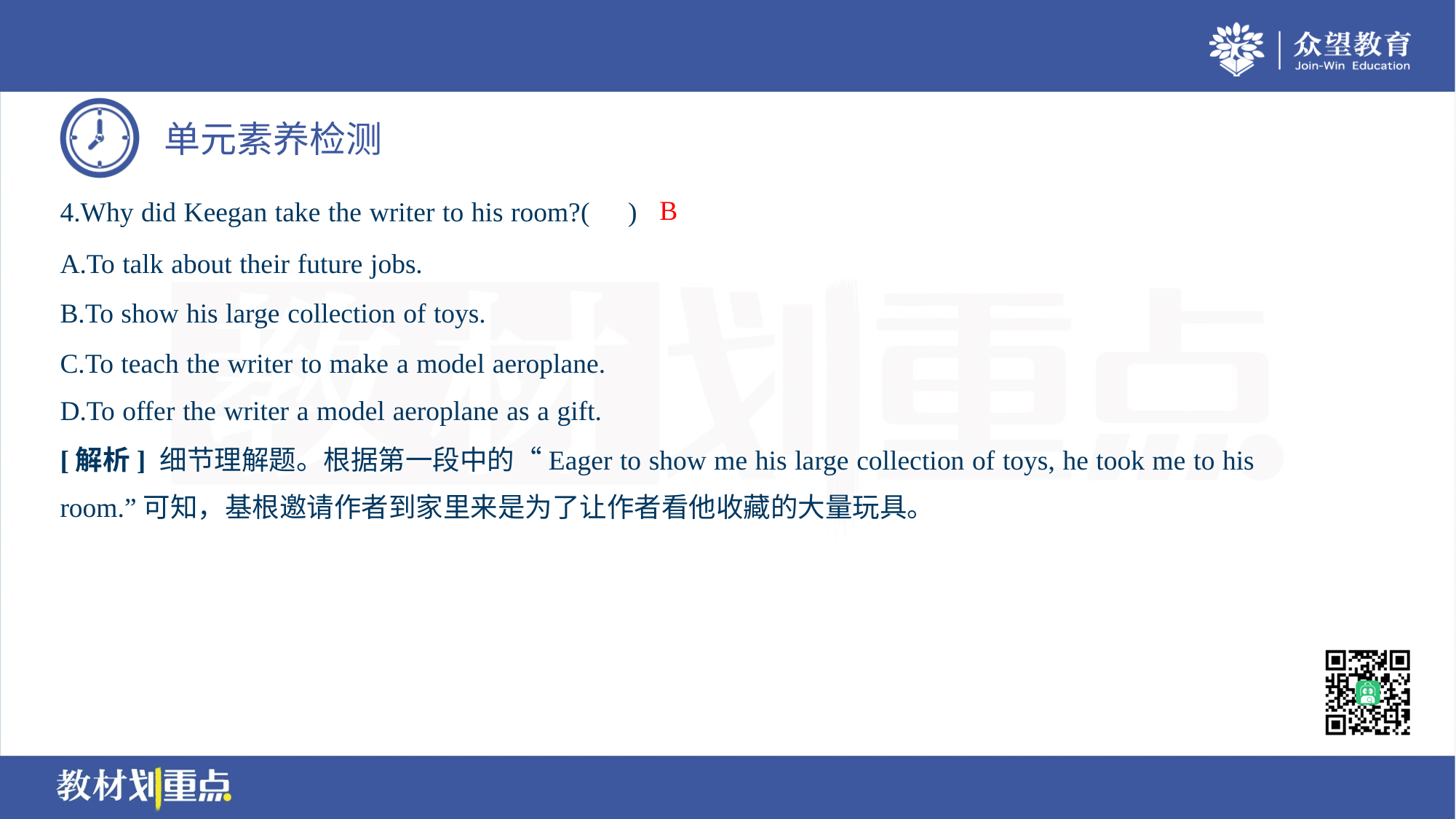

B
4.Why did Keegan take the writer to his room?(     )
A.To talk about their future jobs.
B.To show his large collection of toys.
C.To teach the writer to make a model aeroplane.
D.To offer the writer a model aeroplane as a gift.
[解析] 细节理解题。根据第一段中的“Eager to show me his large collection of toys, he took me to his
room.”可知，基根邀请作者到家里来是为了让作者看他收藏的大量玩具。